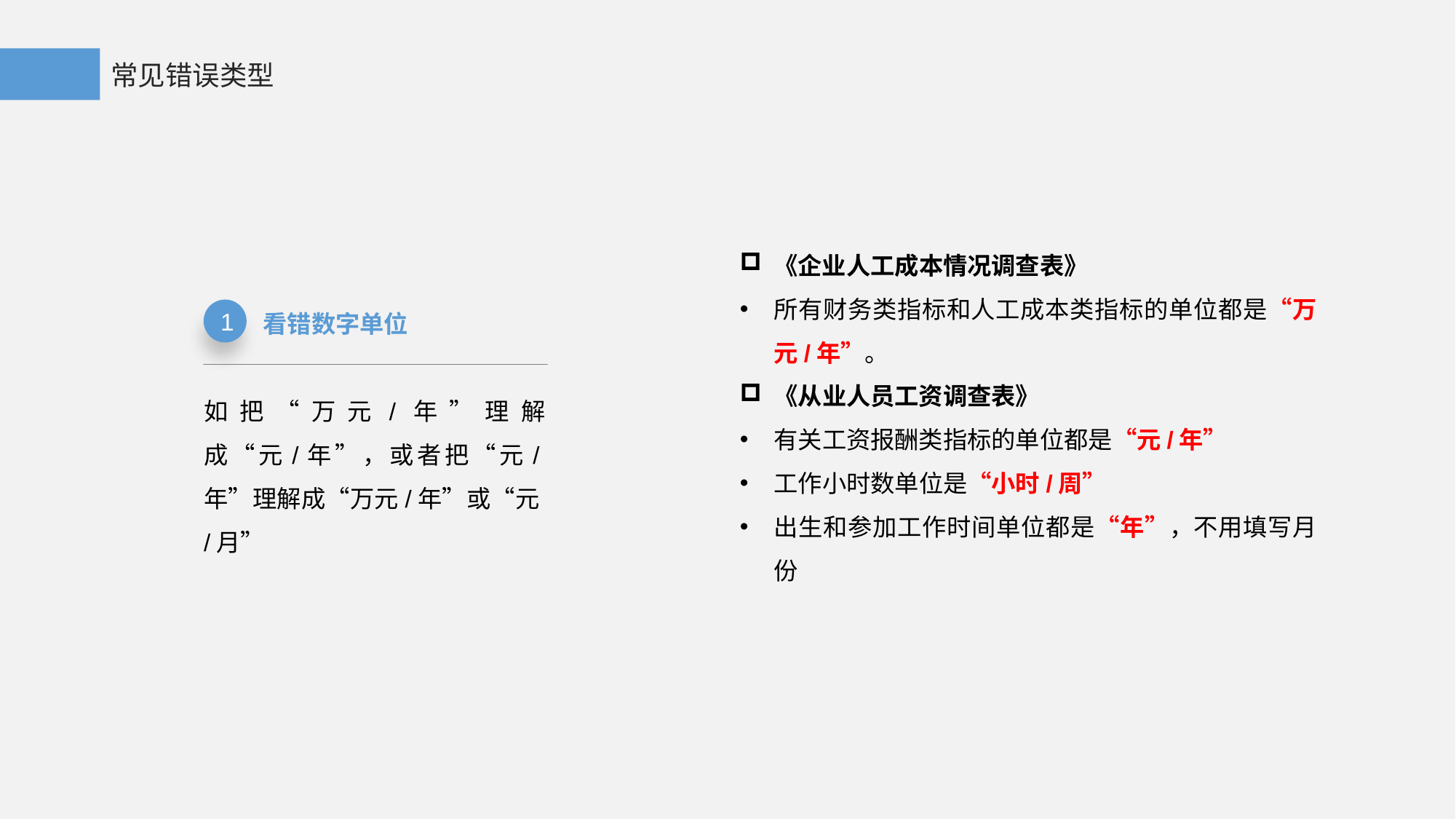

常见错误类型
《企业人工成本情况调查表》
所有财务类指标和人工成本类指标的单位都是“万元/年”。
《从业人员工资调查表》
有关工资报酬类指标的单位都是“元/年”
工作小时数单位是“小时/周”
出生和参加工作时间单位都是“年”，不用填写月份
1
看错数字单位
如把“万元/年”理解成“元/年”，或者把“元/年”理解成“万元/年”或“元/月”

65